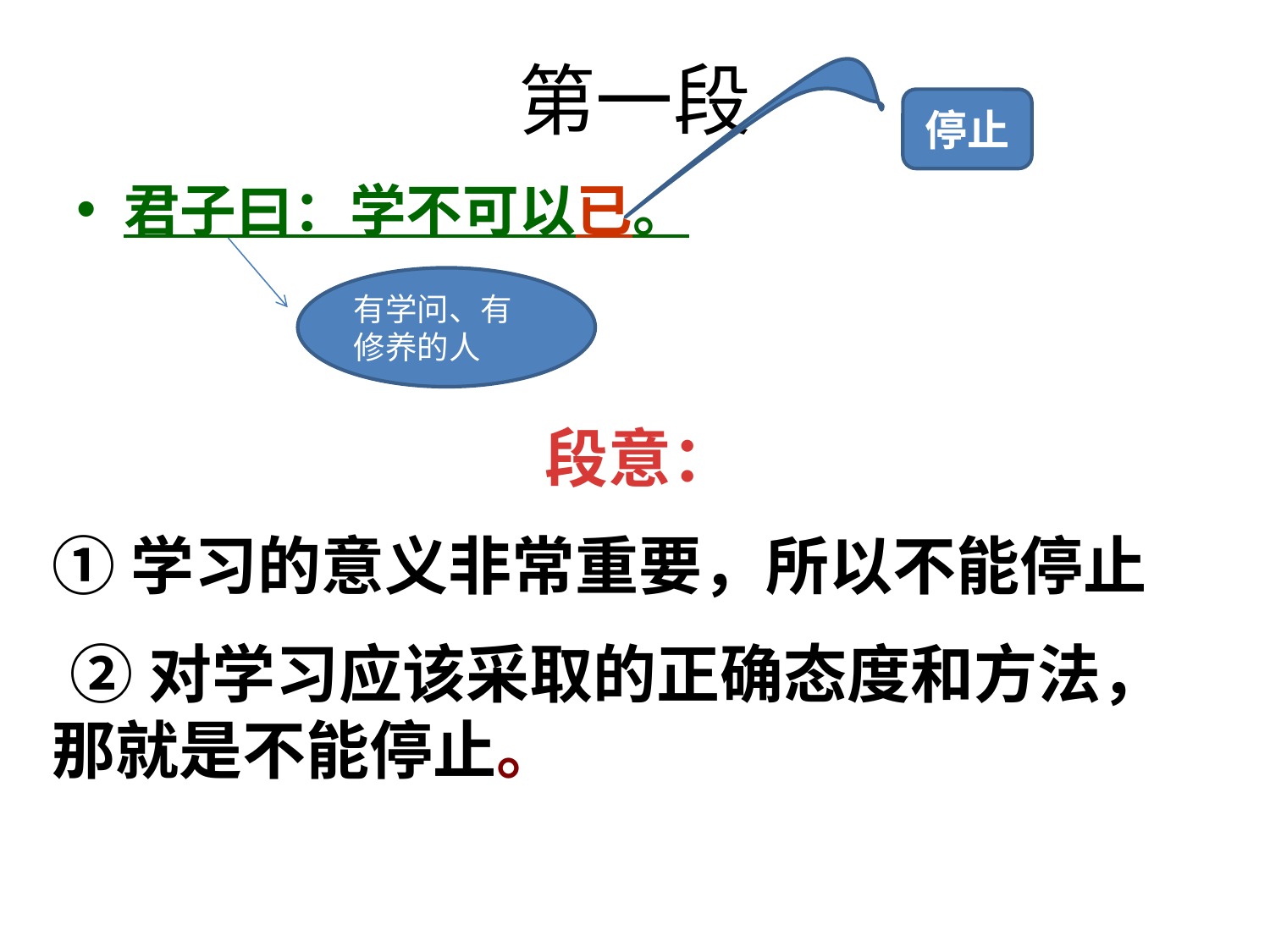

# 第一段

停止
君子曰：学不可以已。
有学问、有修养的人
段意：
①学习的意义非常重要，所以不能停止
 ②对学习应该采取的正确态度和方法，那就是不能停止。